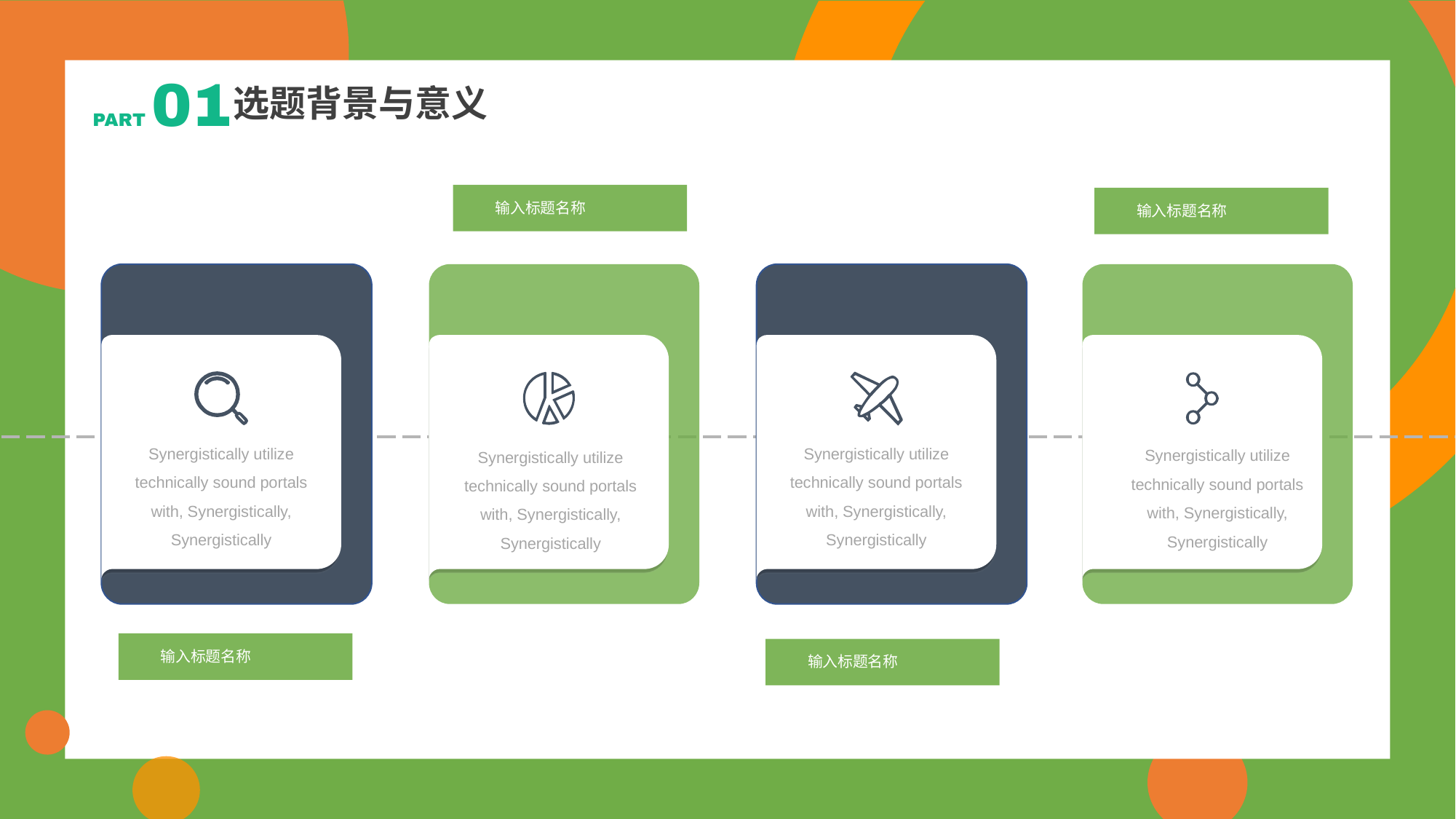

PART 01
选题背景与意义

输入标题名称

输入标题名称

Synergistically utilize technically sound portals with, Synergistically, Synergistically
Synergistically utilize technically sound portals with, Synergistically, Synergistically
Synergistically utilize technically sound portals with, Synergistically, Synergistically
Synergistically utilize technically sound portals with, Synergistically, Synergistically

输入标题名称

输入标题名称